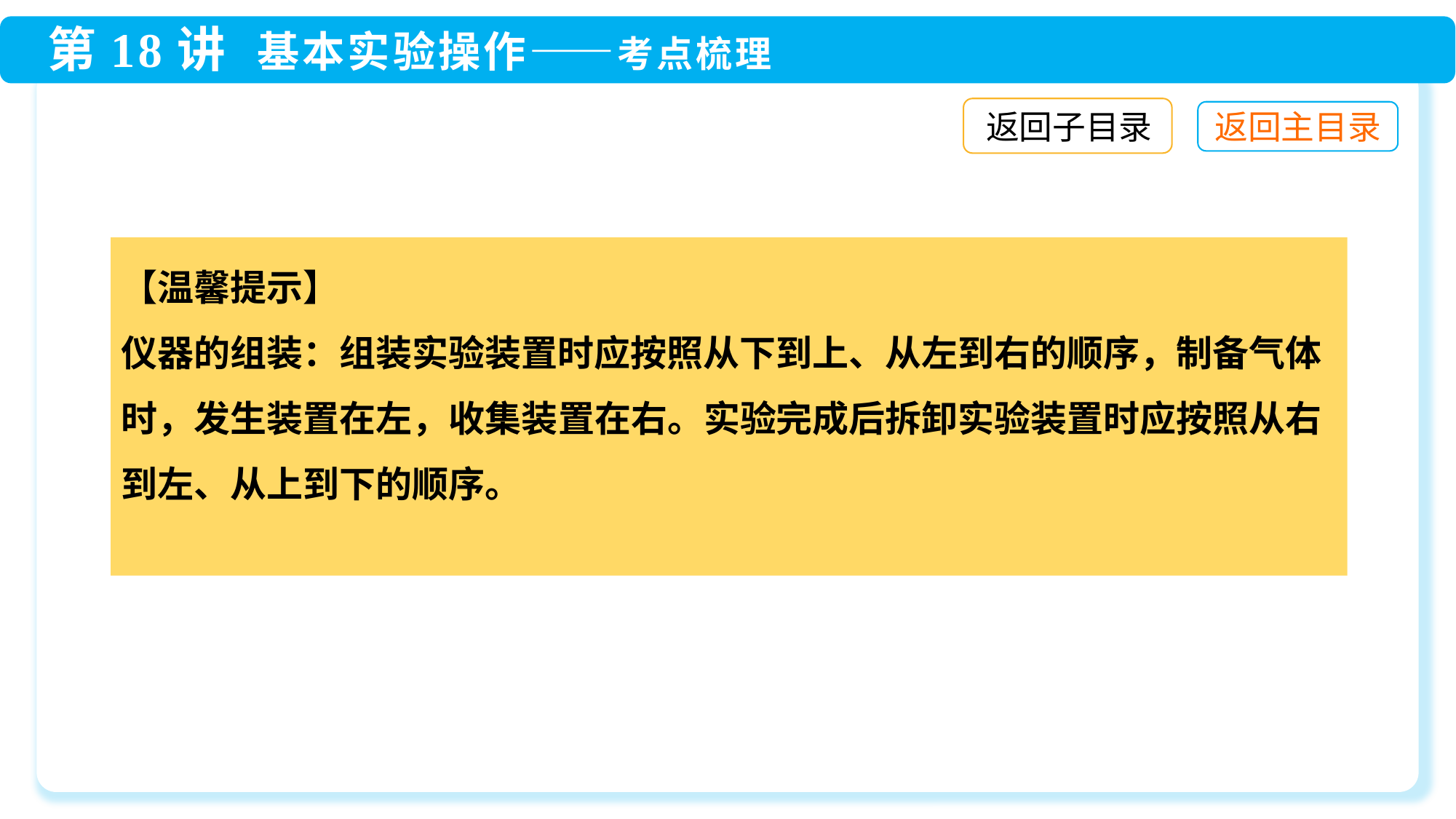

返回子目录
【温馨提示】
仪器的组装：组装实验装置时应按照从下到上、从左到右的顺序，制备气体时，发生装置在左，收集装置在右。实验完成后拆卸实验装置时应按照从右到左、从上到下的顺序。